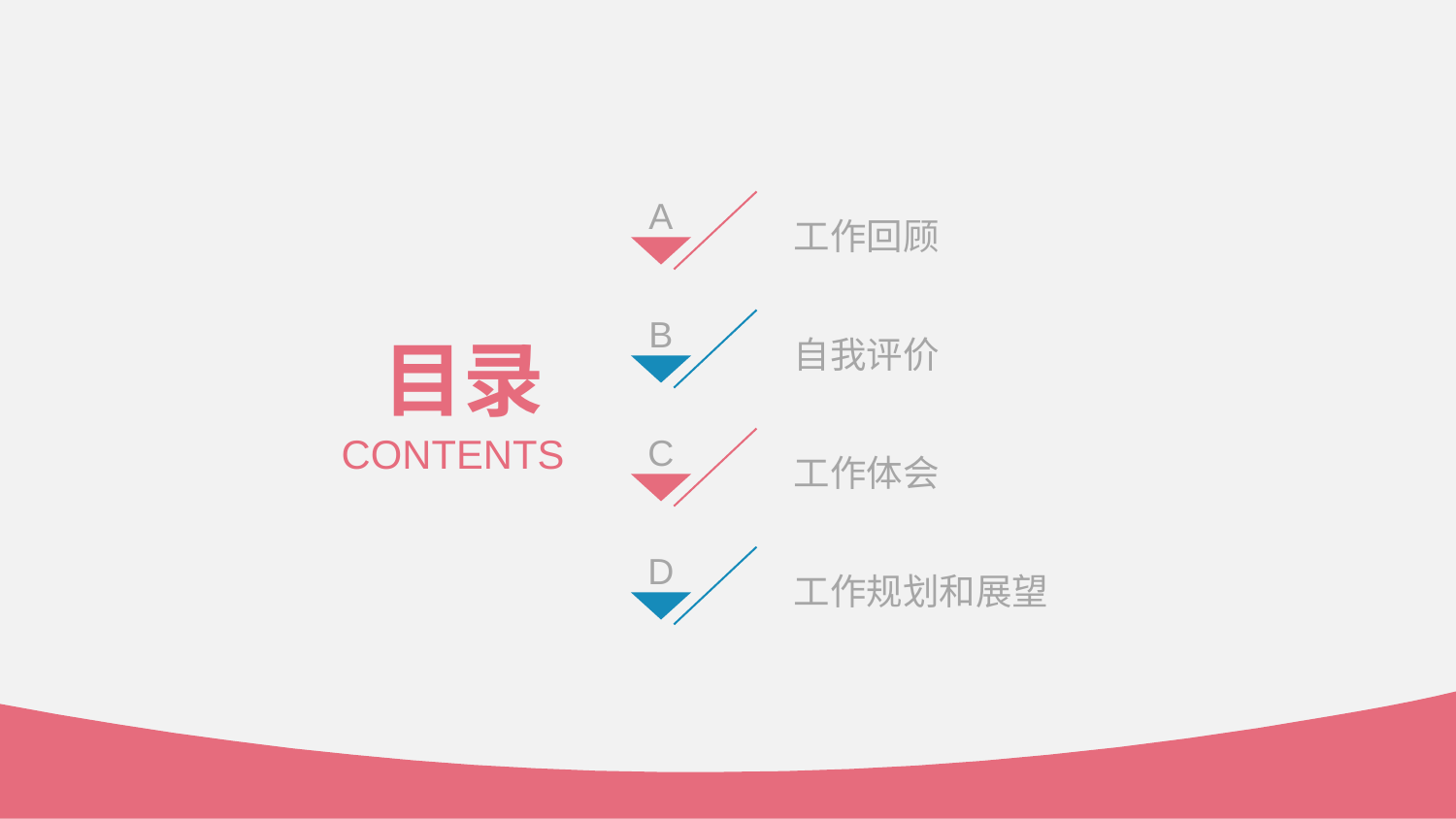

A

工作回顾
B

自我评价
目录
C

工作体会
CONTENTS
D

工作规划和展望